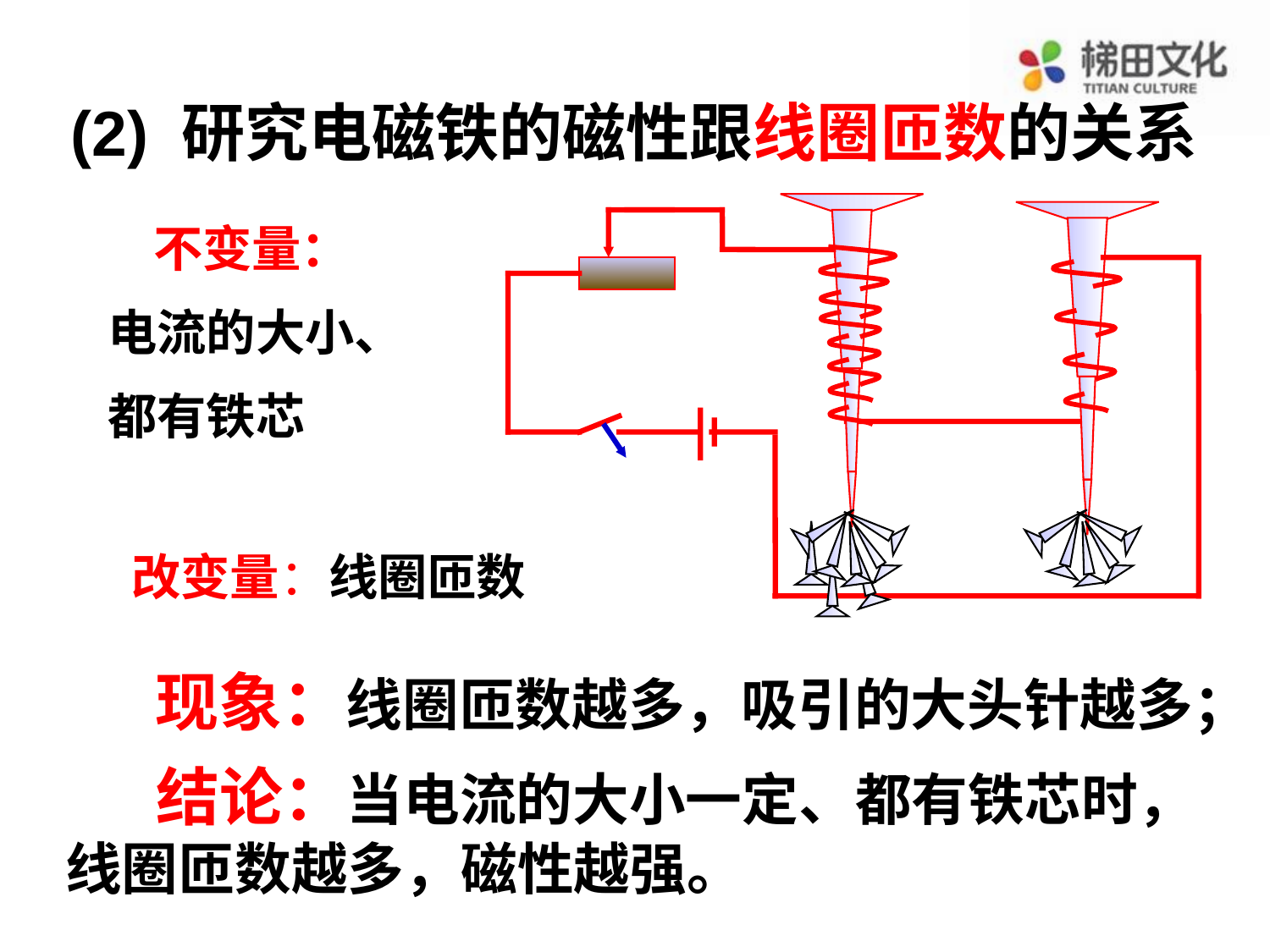

(2) 研究电磁铁的磁性跟线圈匝数的关系

   不变量：
电流的大小、
都有铁芯

  改变量：线圈匝数
现象：线圈匝数越多，吸引的大头针越多；
      结论：当电流的大小一定、都有铁芯时，线圈匝数越多，磁性越强。